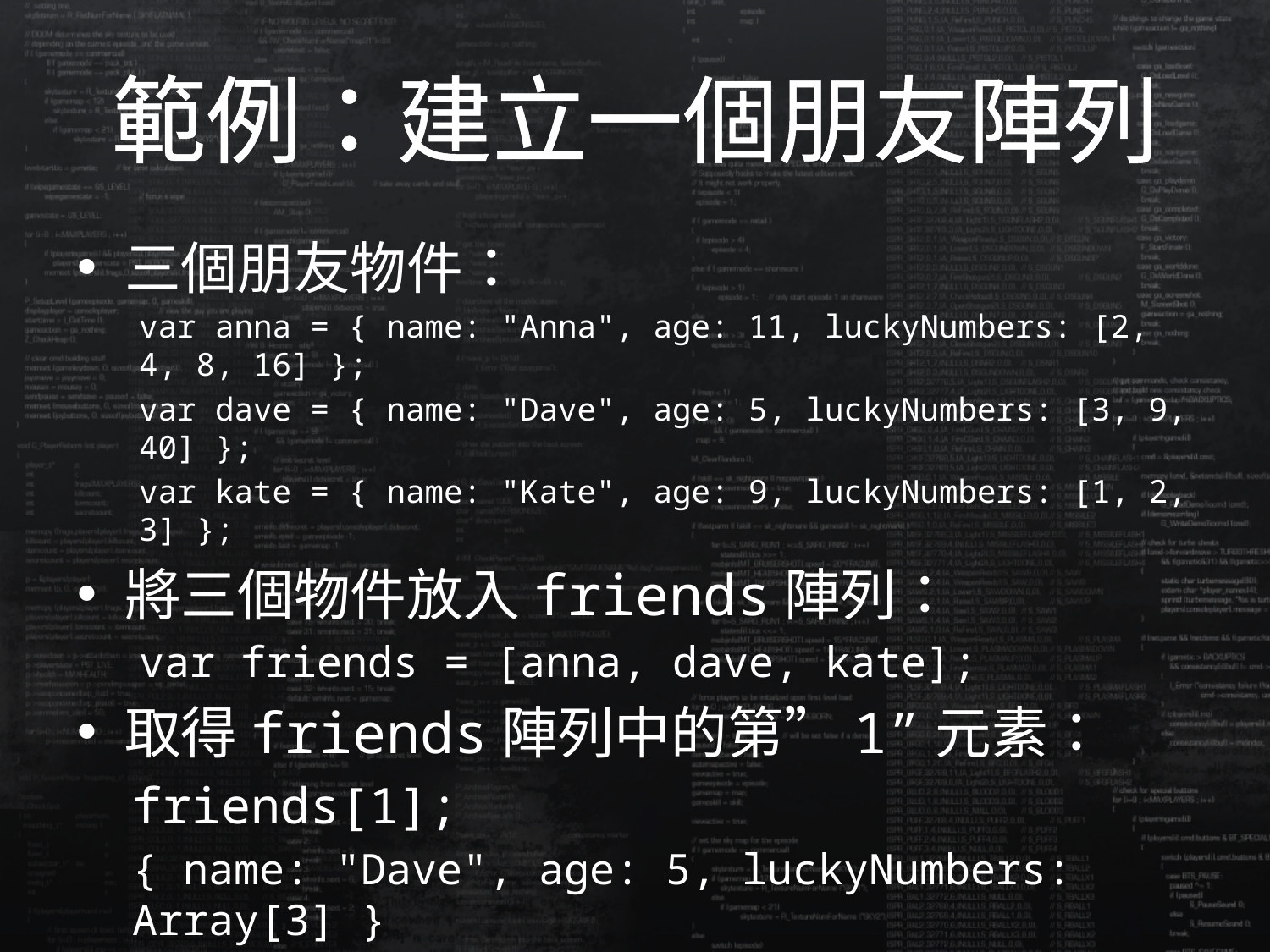

# 範例：建立一個朋友陣列
三個朋友物件：
var anna = { name: "Anna", age: 11, luckyNumbers: [2, 4, 8, 16] };
var dave = { name: "Dave", age: 5, luckyNumbers: [3, 9, 40] };
var kate = { name: "Kate", age: 9, luckyNumbers: [1, 2, 3] };
將三個物件放入friends陣列：
var friends = [anna, dave, kate];
取得friends陣列中的第”1”元素：
friends[1];
{ name: "Dave", age: 5, luckyNumbers: Array[3] }